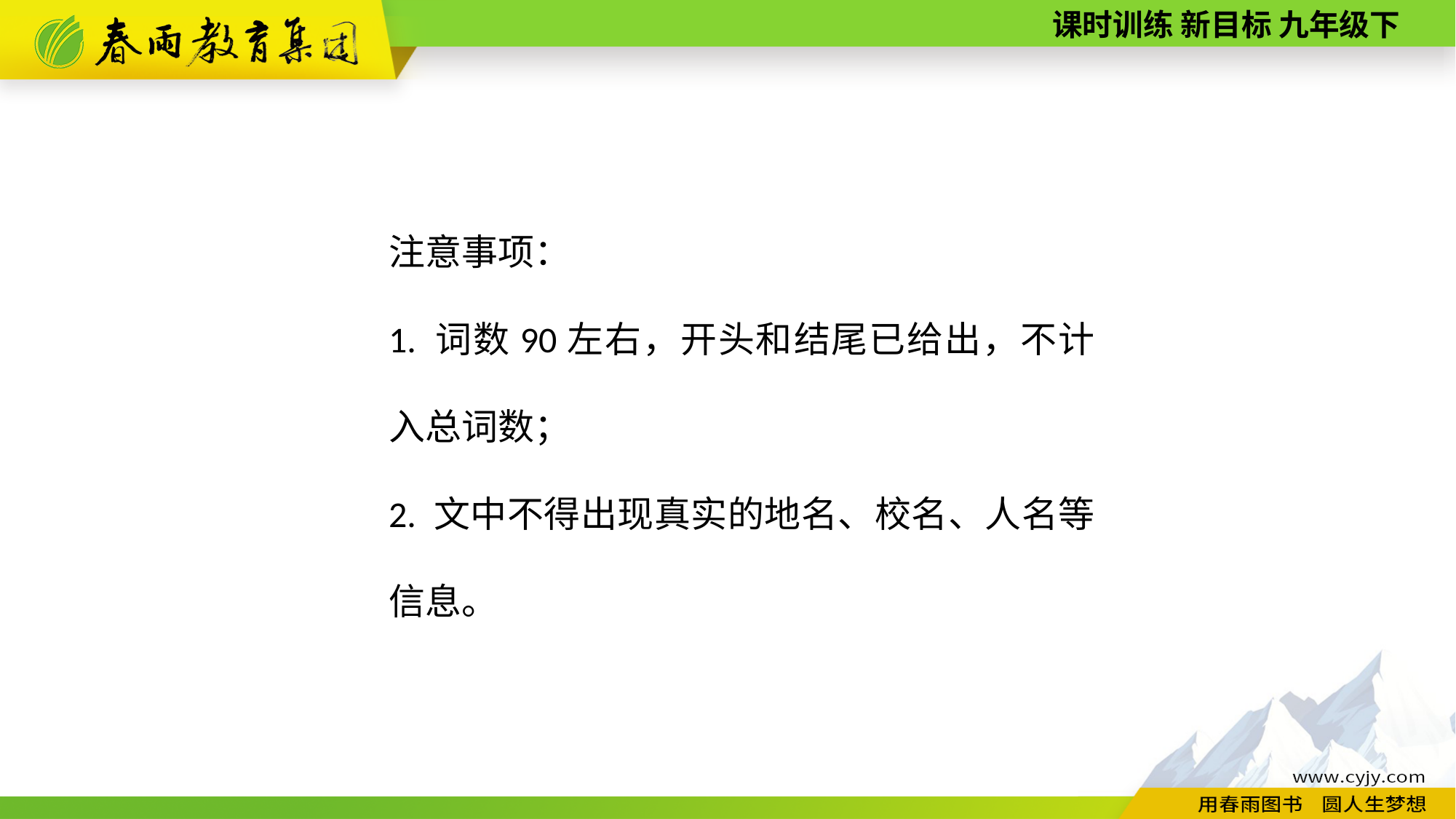

注意事项：
1. 词数90左右，开头和结尾已给出，不计入总词数；
2. 文中不得出现真实的地名、校名、人名等信息。